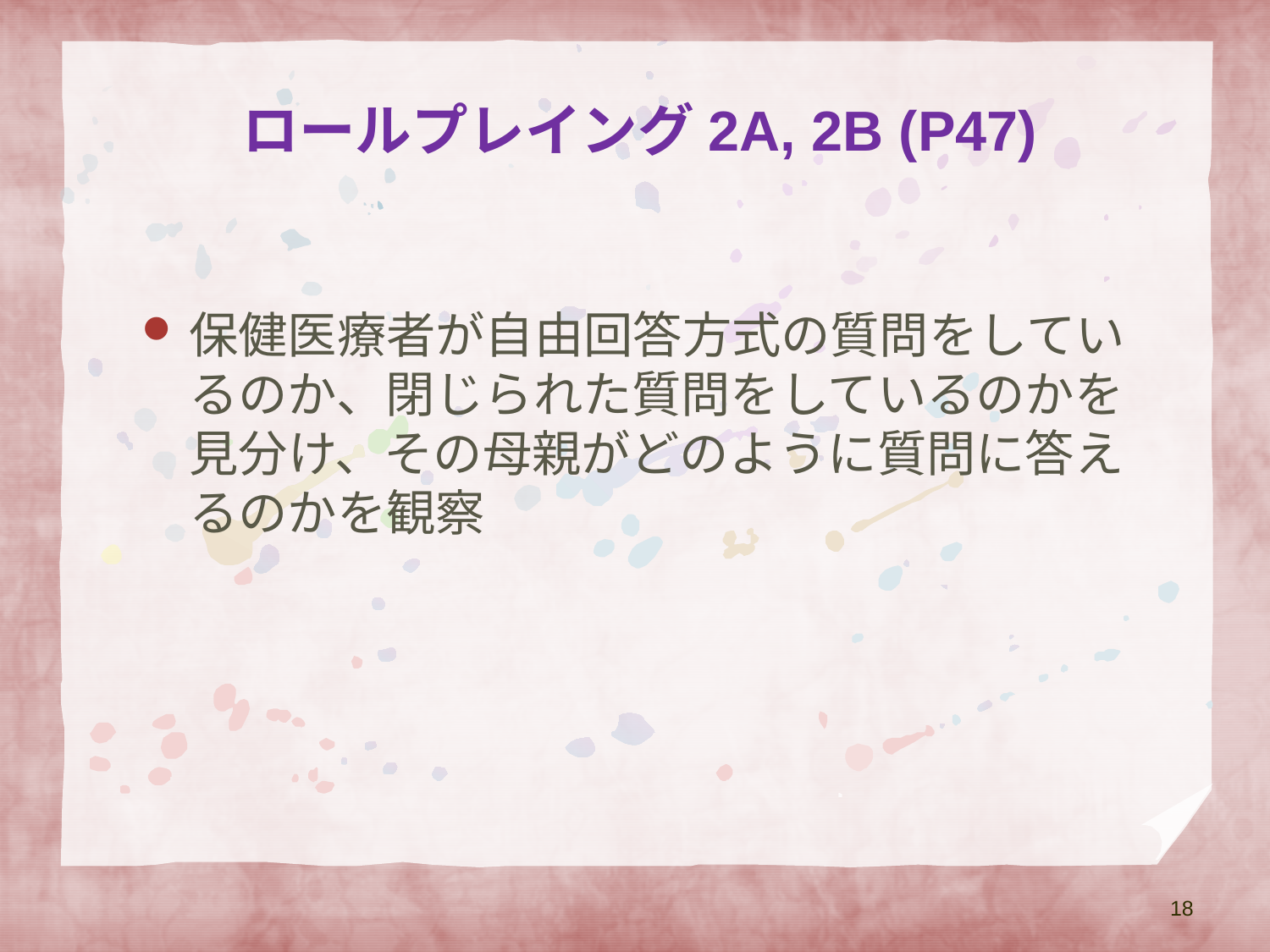

# ロールプレイング2A, 2B (P47)
保健医療者が自由回答方式の質問をしているのか、閉じられた質問をしているのかを見分け、その母親がどのように質問に答えるのかを観察
18